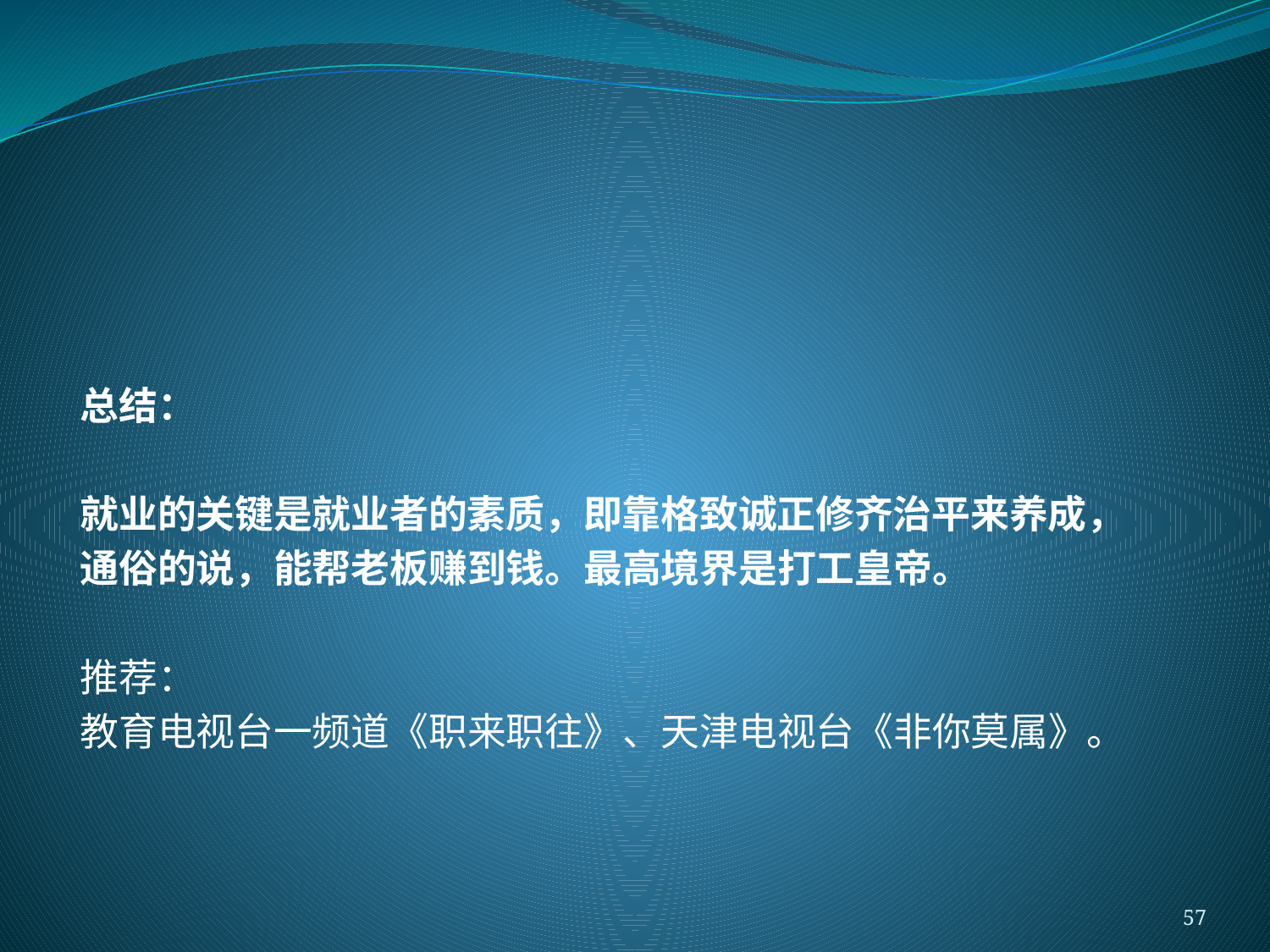

#
总结：

就业的关键是就业者的素质，即靠格致诚正修齐治平来养成，
通俗的说，能帮老板赚到钱。最高境界是打工皇帝。

推荐：
教育电视台一频道《职来职往》、天津电视台《非你莫属》。

57